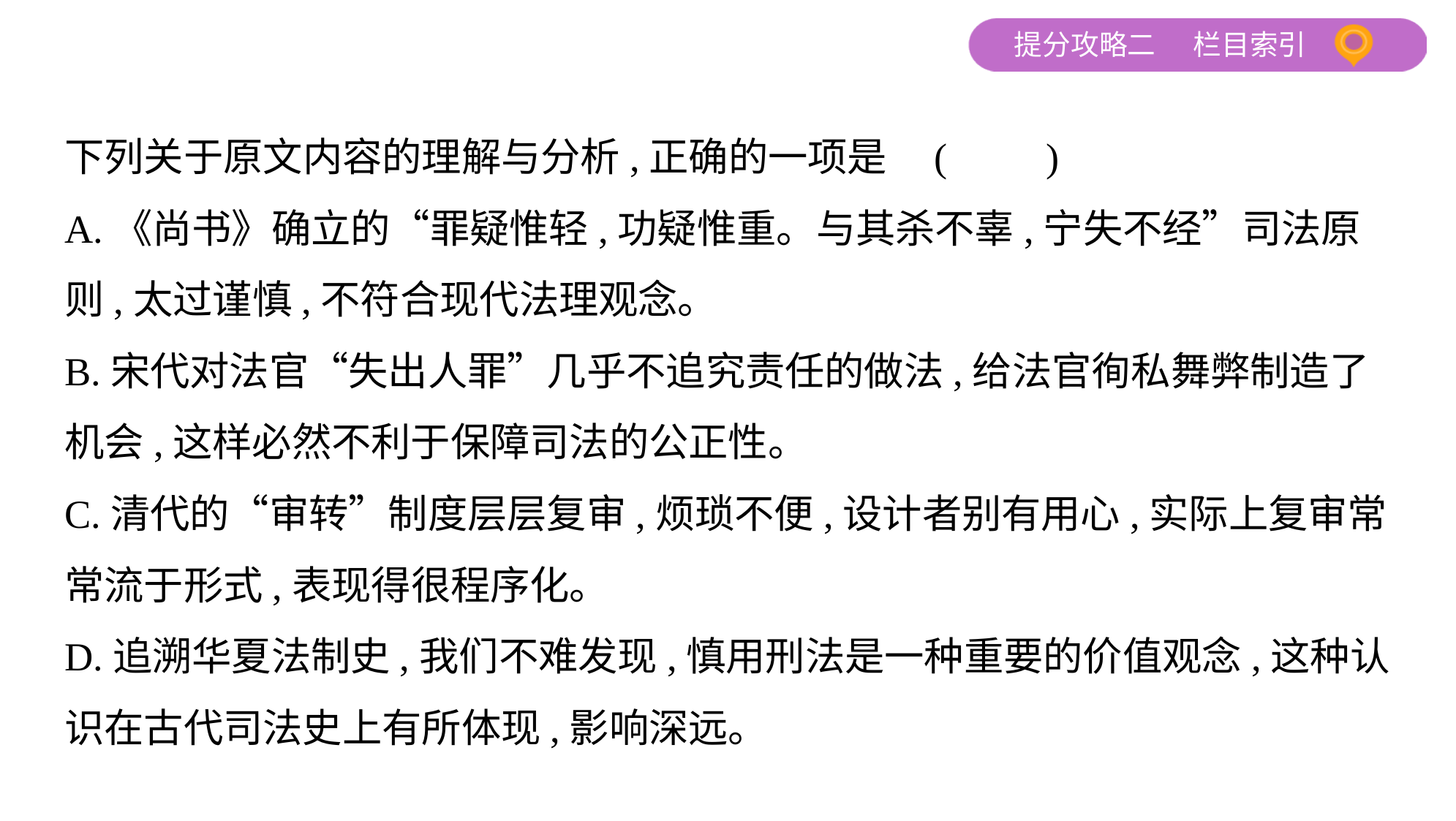

下列关于原文内容的理解与分析,正确的一项是 (　　)
A.《尚书》确立的“罪疑惟轻,功疑惟重。与其杀不辜,宁失不经”司法原
则,太过谨慎,不符合现代法理观念。
B.宋代对法官“失出人罪”几乎不追究责任的做法,给法官徇私舞弊制造了
机会,这样必然不利于保障司法的公正性。
C.清代的“审转”制度层层复审,烦琐不便,设计者别有用心,实际上复审常
常流于形式,表现得很程序化。
D.追溯华夏法制史,我们不难发现,慎用刑法是一种重要的价值观念,这种认
识在古代司法史上有所体现,影响深远。